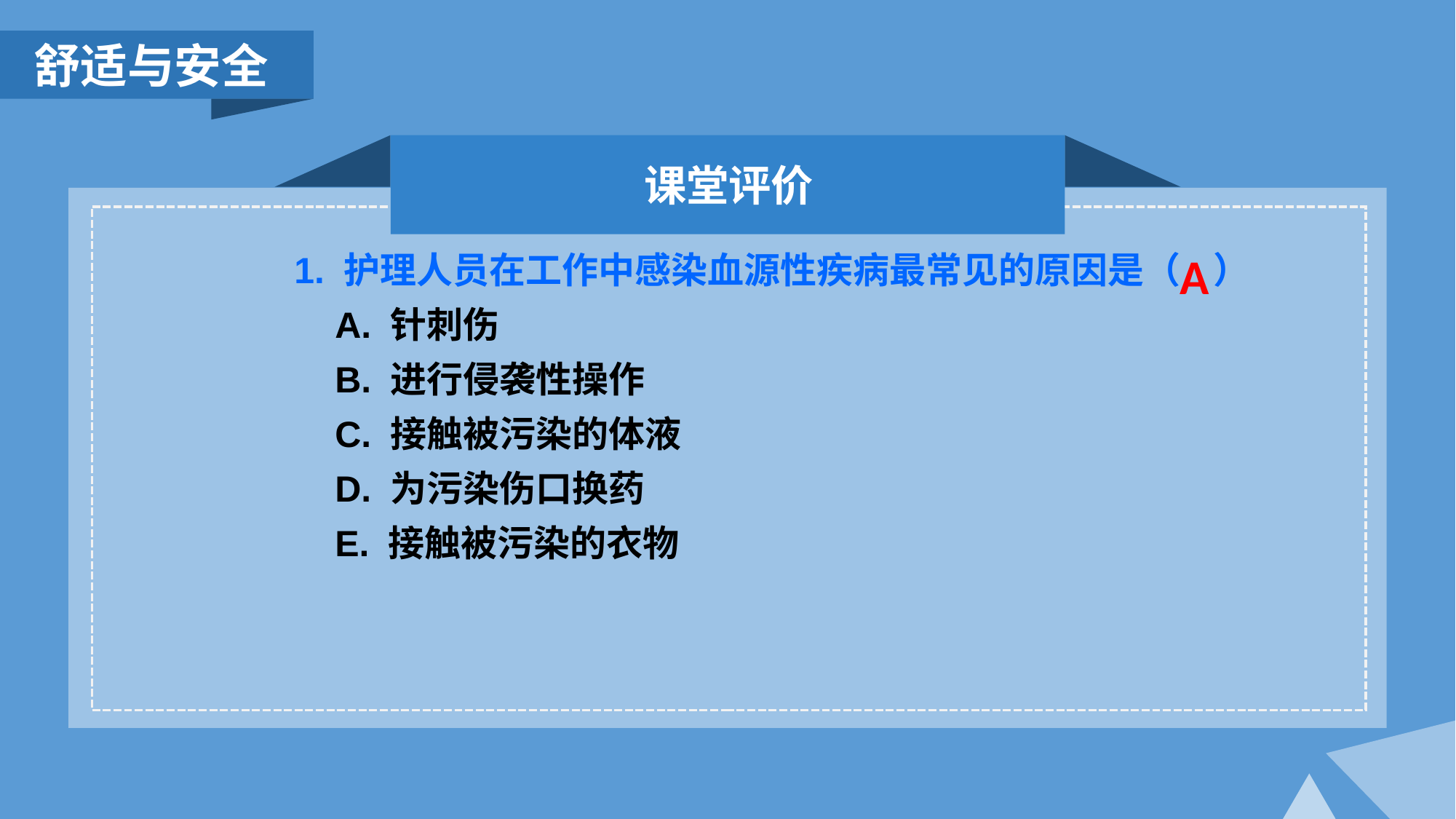

舒适与安全

课堂评价

 A
1. 护理人员在工作中感染血源性疾病最常见的原因是（    ）
    A. 针刺伤
    B. 进行侵袭性操作
    C. 接触被污染的体液
    D. 为污染伤口换药
    E. 接触被污染的衣物